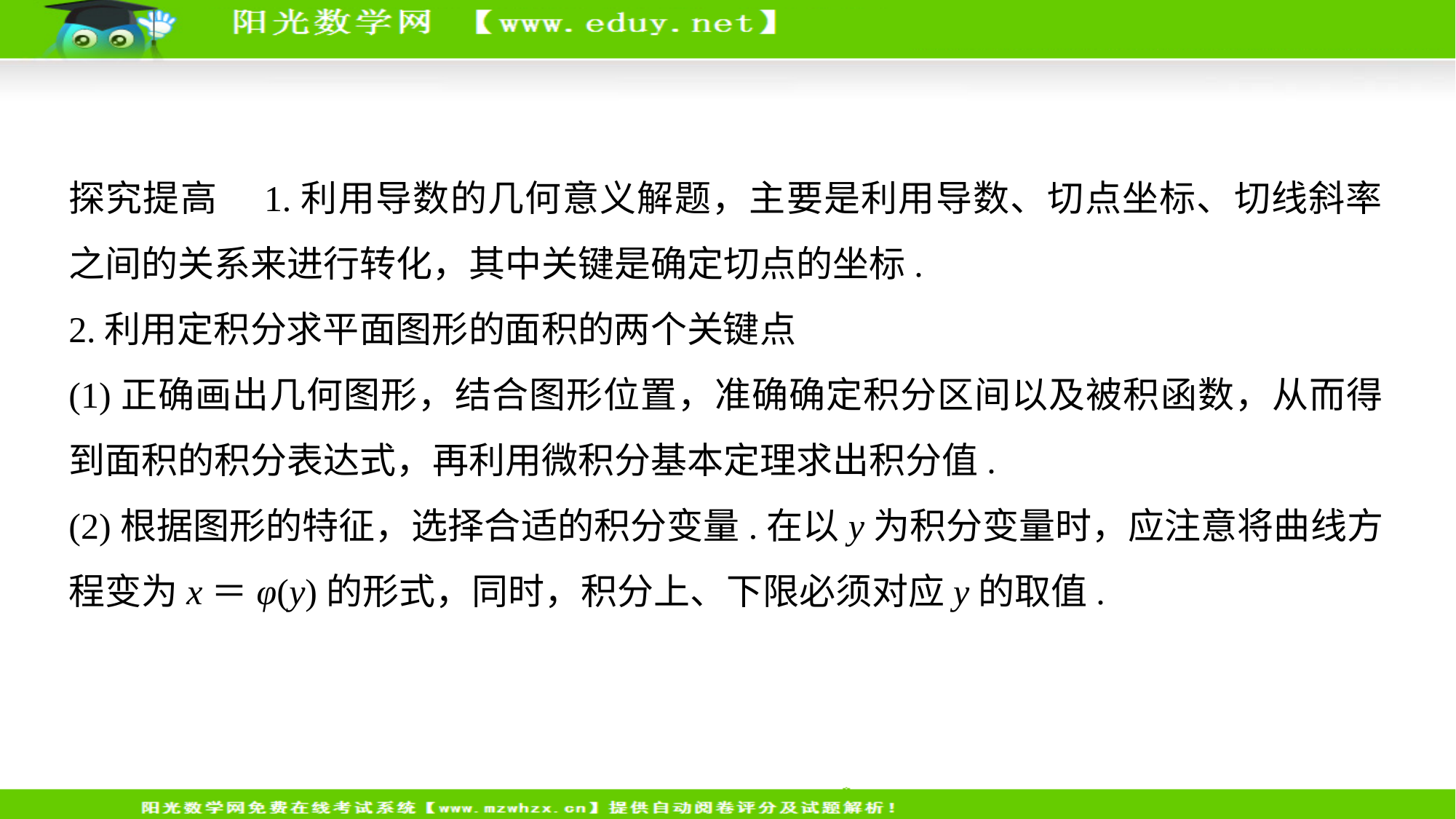

探究提高　1.利用导数的几何意义解题，主要是利用导数、切点坐标、切线斜率之间的关系来进行转化，其中关键是确定切点的坐标.
2.利用定积分求平面图形的面积的两个关键点
(1)正确画出几何图形，结合图形位置，准确确定积分区间以及被积函数，从而得到面积的积分表达式，再利用微积分基本定理求出积分值.
(2)根据图形的特征，选择合适的积分变量.在以y为积分变量时，应注意将曲线方程变为x＝φ(y)的形式，同时，积分上、下限必须对应y的取值.